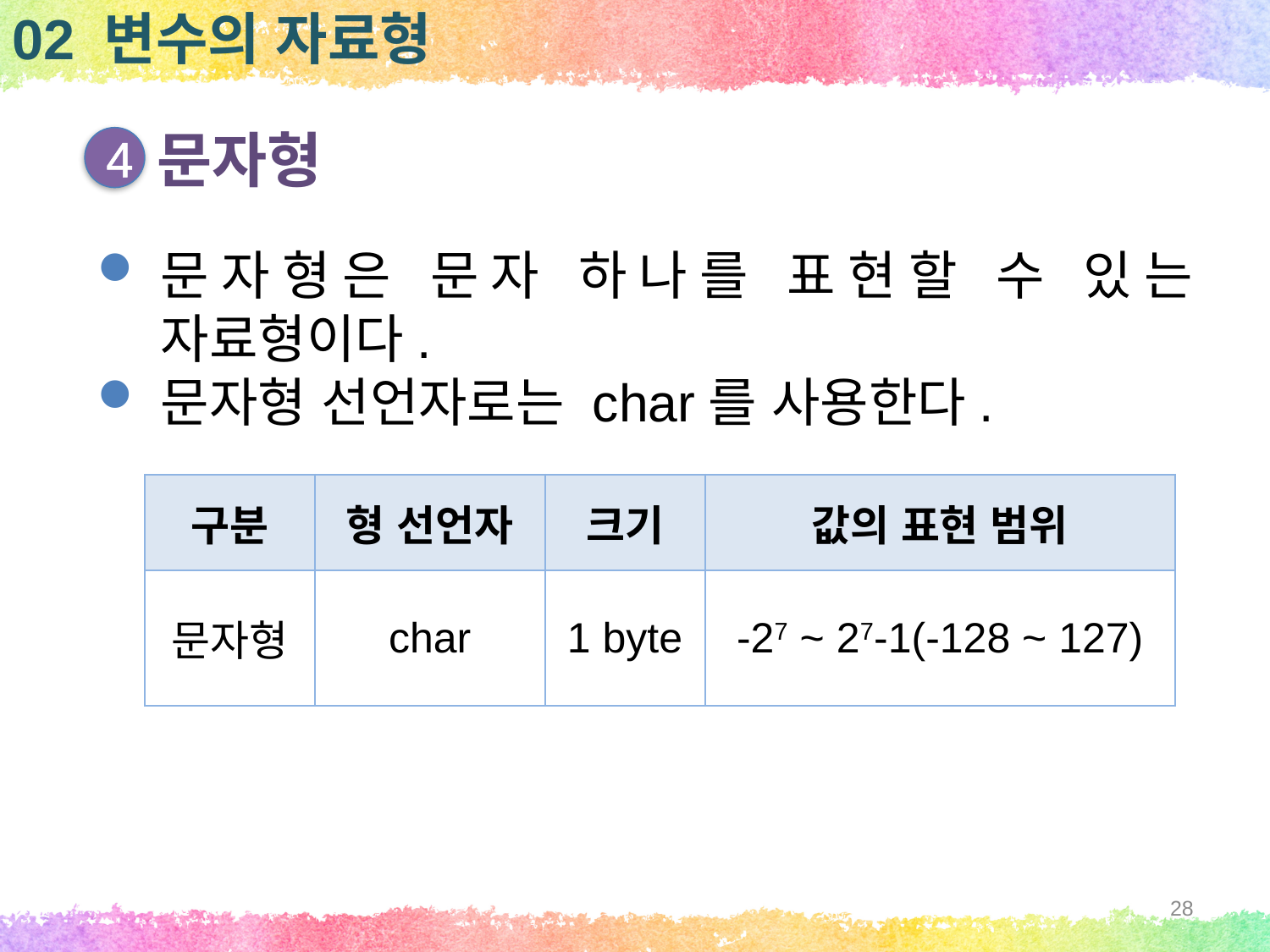

02 변수의 자료형
문자형
4
문자형은 문자 하나를 표현할 수 있는 자료형이다.
문자형 선언자로는 char를 사용한다.
| 구분 | 형 선언자 | 크기 | 값의 표현 범위 |
| --- | --- | --- | --- |
| 문자형 | char | 1 byte | -27 ~ 27-1(-128 ~ 127) |
28